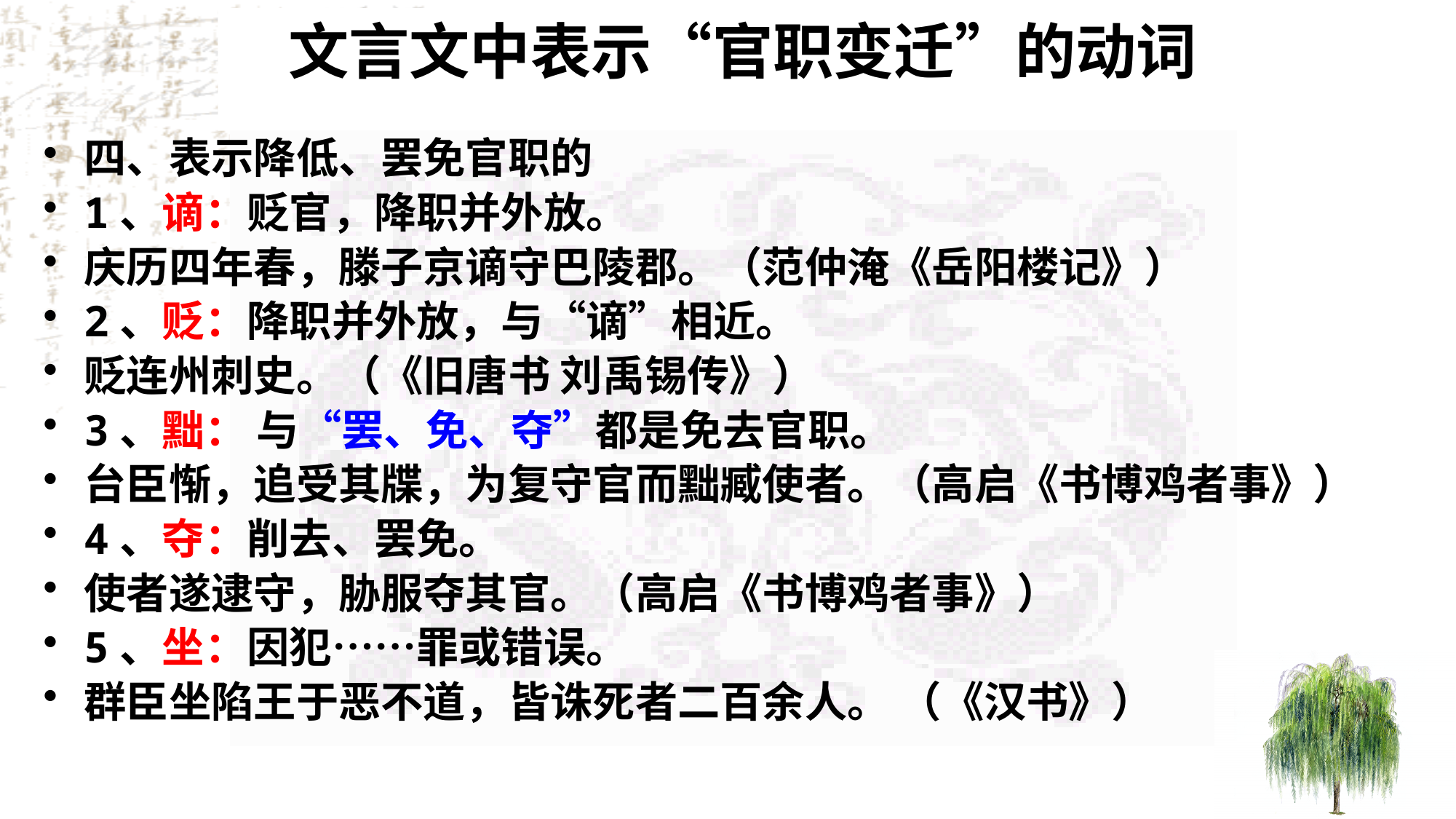

# 文言文中表示“官职变迁”的动词
四、表示降低、罢免官职的
1、谪：贬官，降职并外放。
庆历四年春，滕子京谪守巴陵郡。（范仲淹《岳阳楼记》）
2、贬：降职并外放，与“谪”相近。
贬连州刺史。（《旧唐书 刘禹锡传》）
3、黜： 与“罢、免、夺”都是免去官职。
台臣惭，追受其牒，为复守官而黜臧使者。（高启《书博鸡者事》）
4、夺：削去、罢免。
使者遂逮守，胁服夺其官。（高启《书博鸡者事》）
5、坐：因犯……罪或错误。
群臣坐陷王于恶不道，皆诛死者二百余人。 （《汉书》）